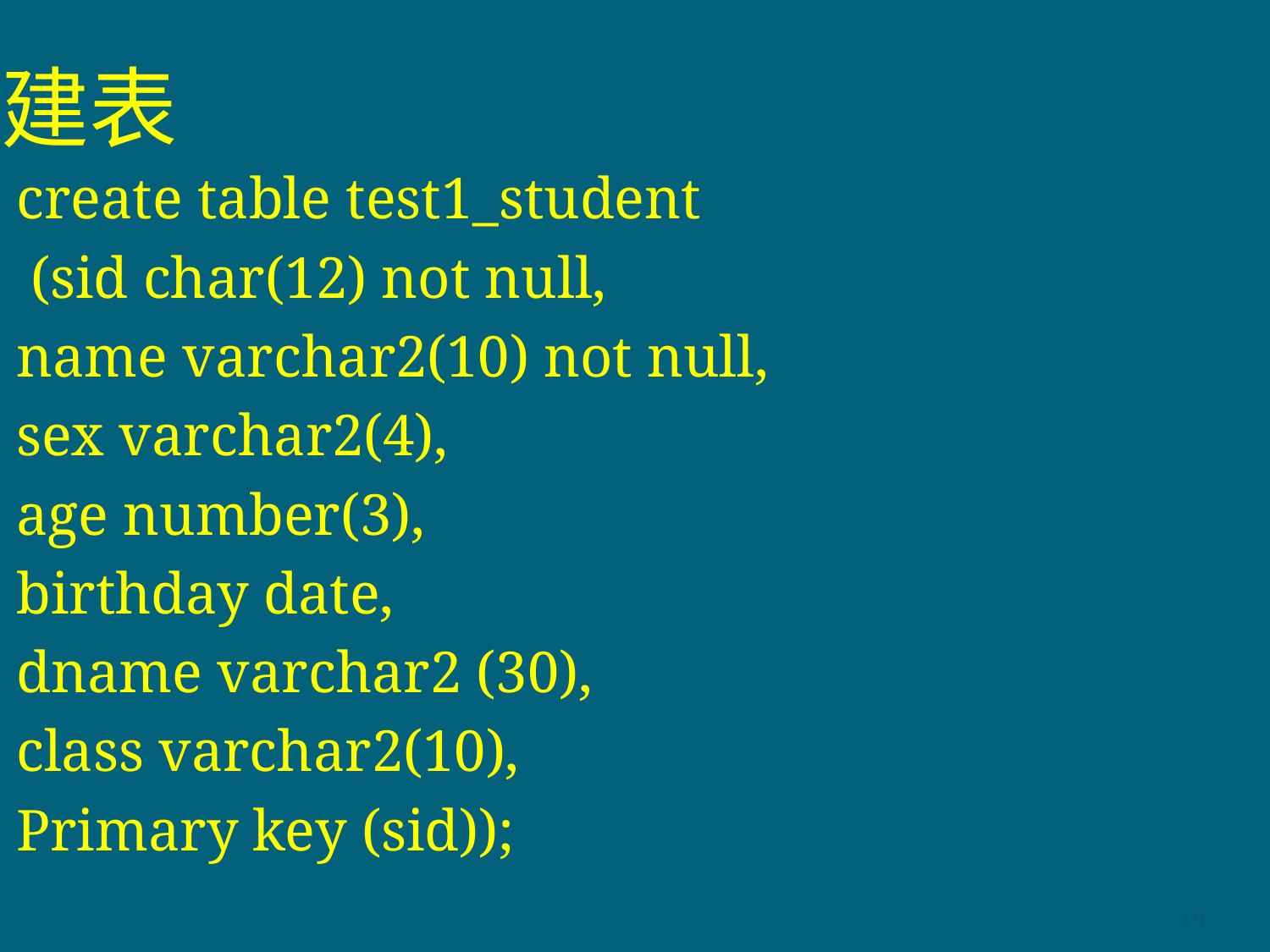

# 建表
create table test1_student
 (sid char(12) not null,
name varchar2(10) not null,
sex varchar2(4),
age number(3),
birthday date,
dname varchar2 (30),
class varchar2(10),
Primary key (sid));

19